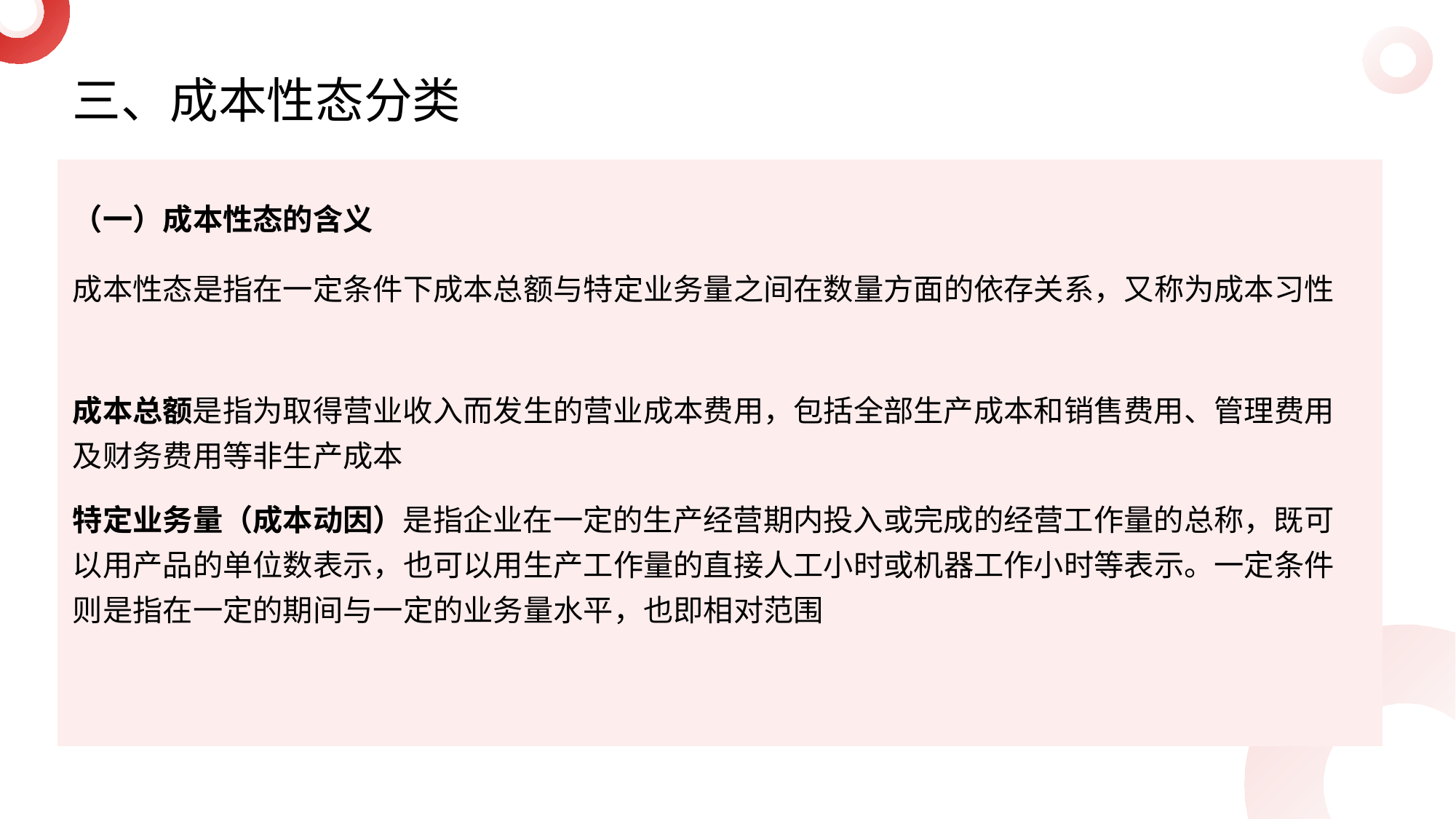

三、成本性态分类

（一）成本性态的含义
成本性态是指在一定条件下成本总额与特定业务量之间在数量方面的依存关系，又称为成本习性

成本总额是指为取得营业收入而发生的营业成本费用，包括全部生产成本和销售费用、管理费用及财务费用等非生产成本
特定业务量（成本动因）是指企业在一定的生产经营期内投入或完成的经营工作量的总称，既可以用产品的单位数表示，也可以用生产工作量的直接人工小时或机器工作小时等表示。一定条件则是指在一定的期间与一定的业务量水平，也即相对范围